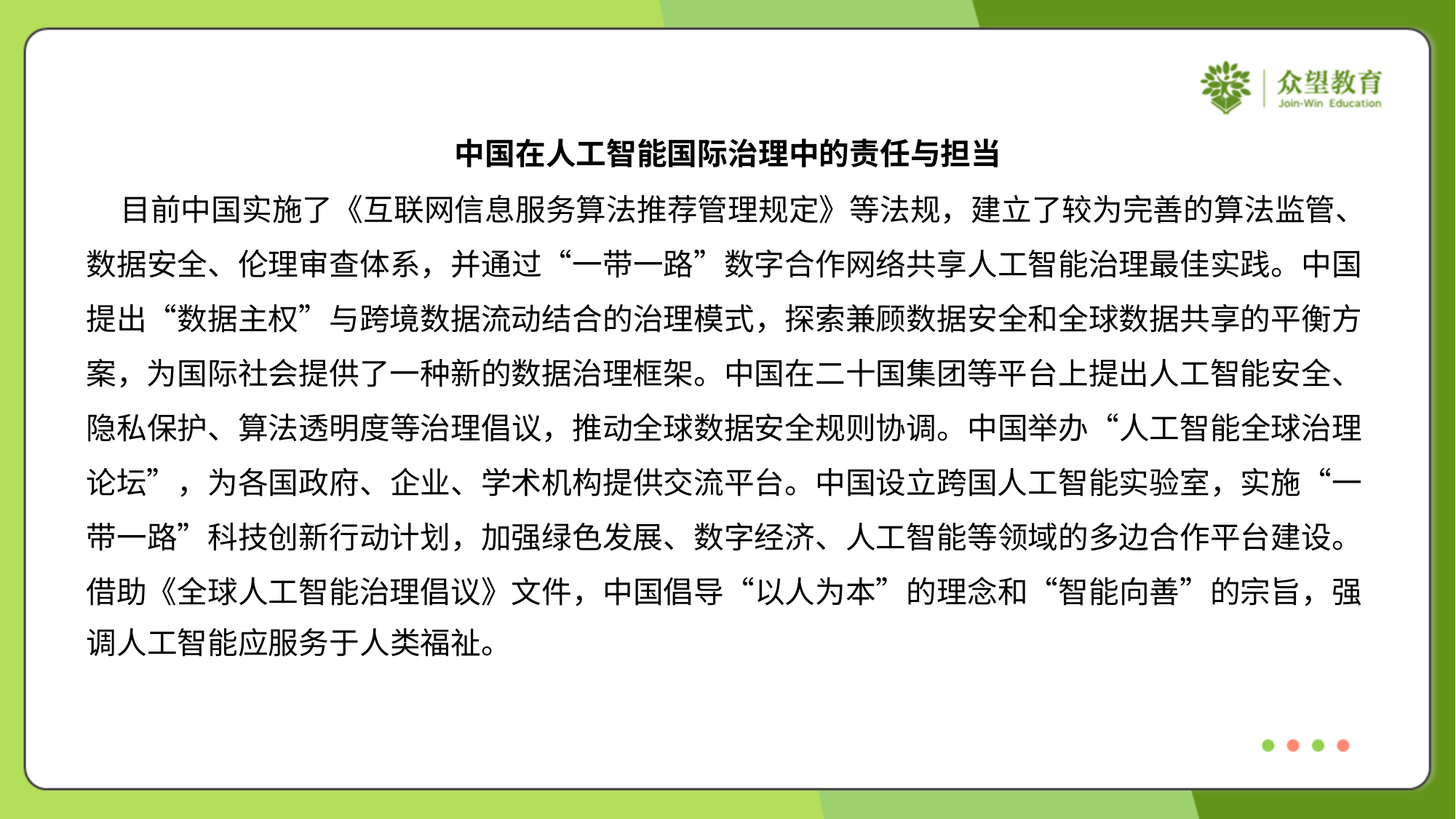

中国在人工智能国际治理中的责任与担当
    目前中国实施了《互联网信息服务算法推荐管理规定》等法规，建立了较为完善的算法监管、
数据安全、伦理审查体系，并通过“一带一路”数字合作网络共享人工智能治理最佳实践。中国
提出“数据主权”与跨境数据流动结合的治理模式，探索兼顾数据安全和全球数据共享的平衡方
案，为国际社会提供了一种新的数据治理框架。中国在二十国集团等平台上提出人工智能安全、
隐私保护、算法透明度等治理倡议，推动全球数据安全规则协调。中国举办“人工智能全球治理
论坛”，为各国政府、企业、学术机构提供交流平台。中国设立跨国人工智能实验室，实施“一
带一路”科技创新行动计划，加强绿色发展、数字经济、人工智能等领域的多边合作平台建设。
借助《全球人工智能治理倡议》文件，中国倡导“以人为本”的理念和“智能向善”的宗旨，强
调人工智能应服务于人类福祉。